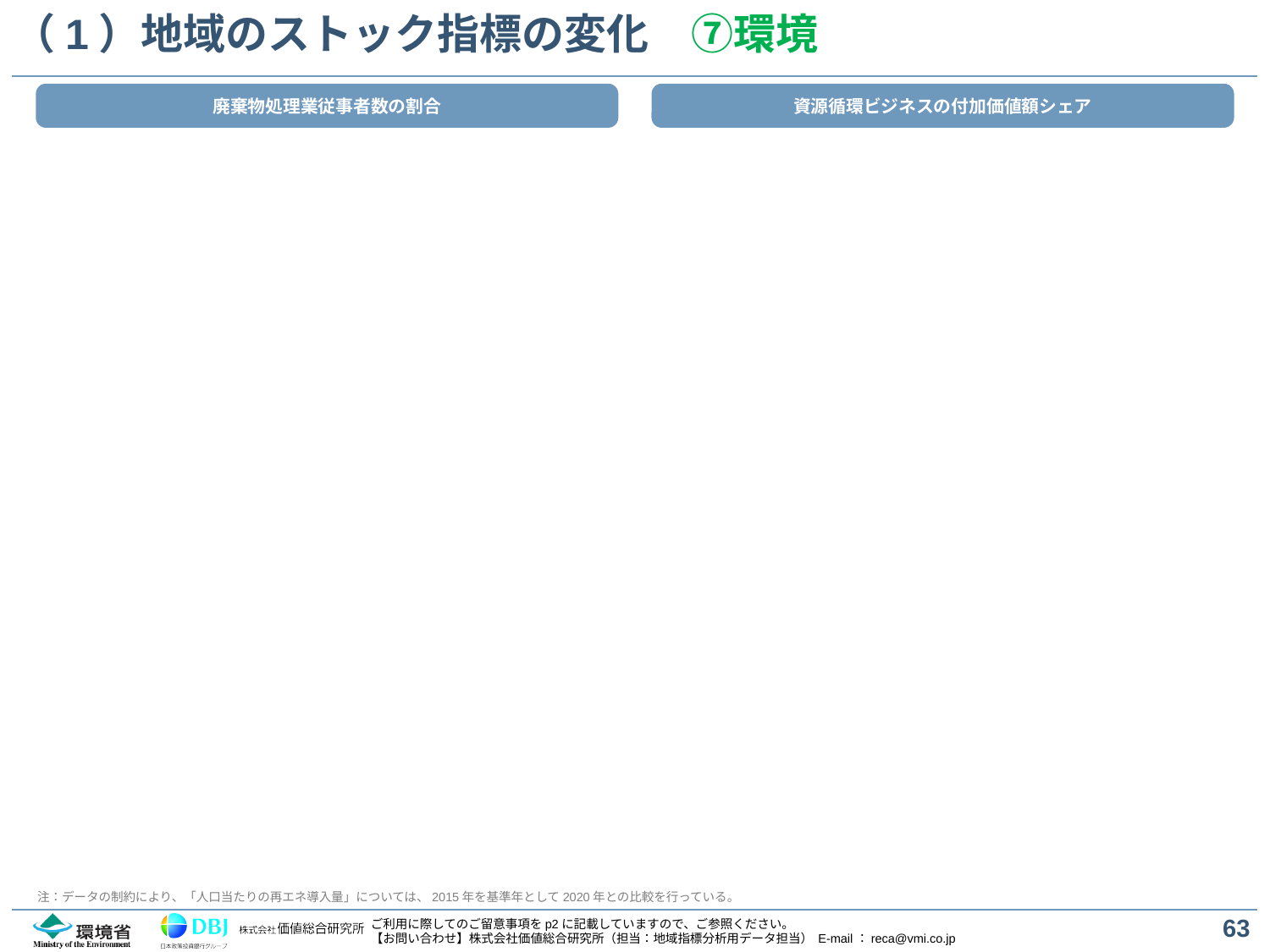

# （1）地域のストック指標の変化　⑦環境
廃棄物処理業従事者数の割合
資源循環ビジネスの付加価値額シェア
注：データの制約により、「人口当たりの再エネ導入量」については、2015年を基準年として2020年との比較を行っている。
63